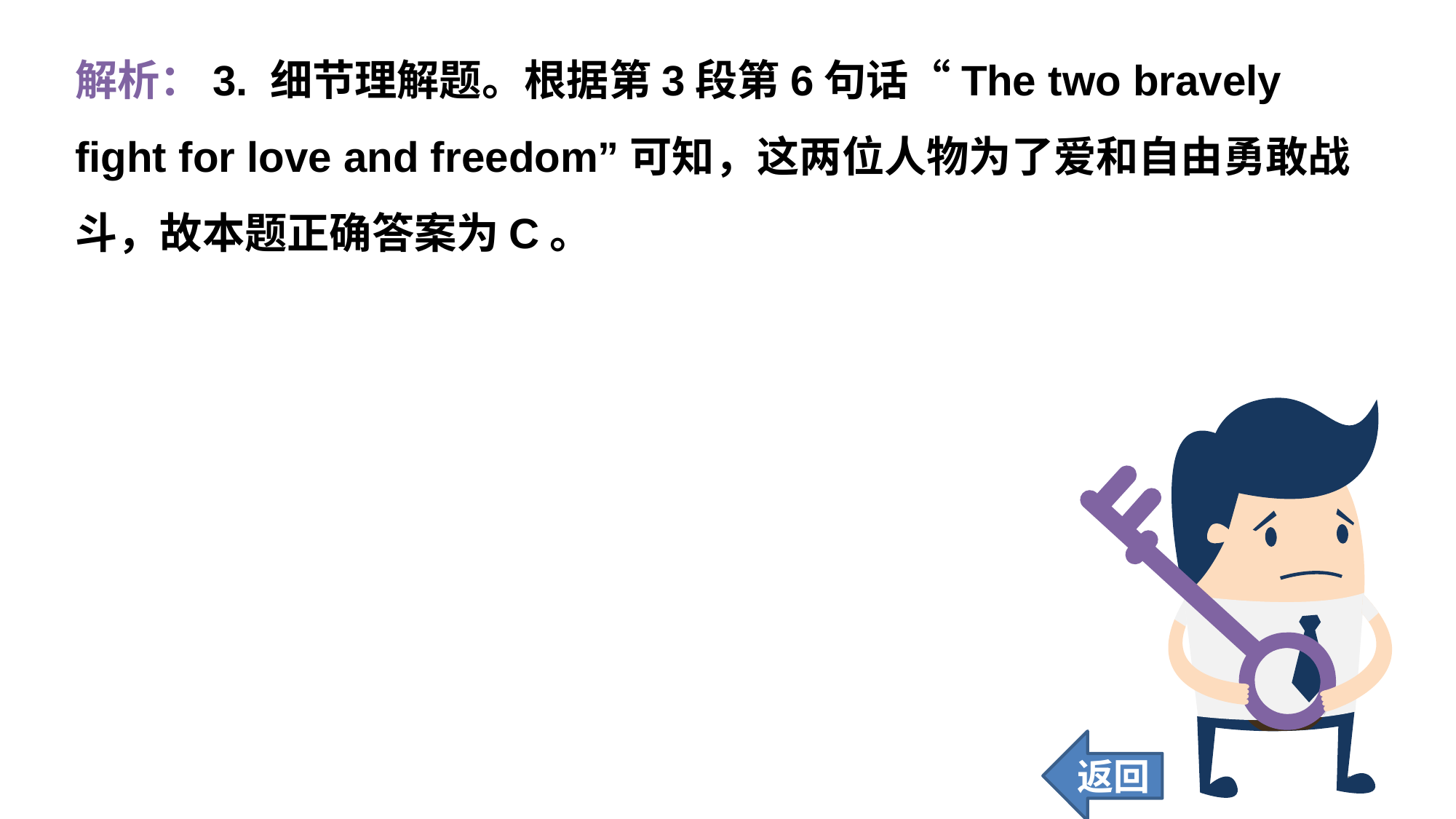

解析：3. 细节理解题。根据第3段第6句话“The two bravely fight for love and freedom”可知，这两位人物为了爱和自由勇敢战斗，故本题正确答案为C。

返回
143